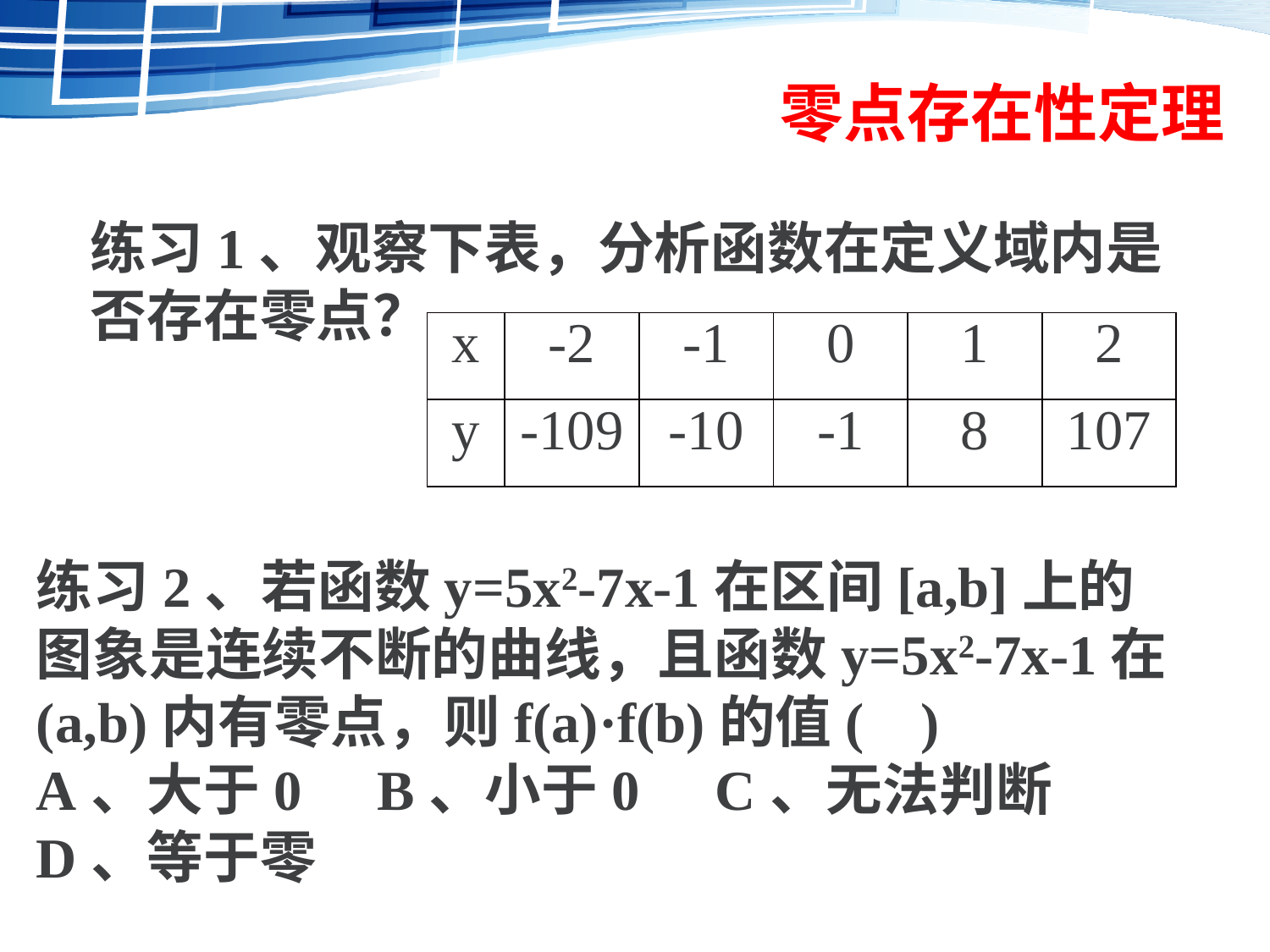

# 零点存在性定理
练习1、观察下表，分析函数在定义域内是否存在零点？
| x | -2 | -1 | 0 | 1 | 2 |
| --- | --- | --- | --- | --- | --- |
| y | -109 | -10 | -1 | 8 | 107 |
练习2、若函数y=5x2-7x-1在区间[a,b]上的图象是连续不断的曲线，且函数y=5x2-7x-1在(a,b)内有零点，则f(a)·f(b)的值(    )
A、大于0     B、小于0     C、无法判断    D、等于零